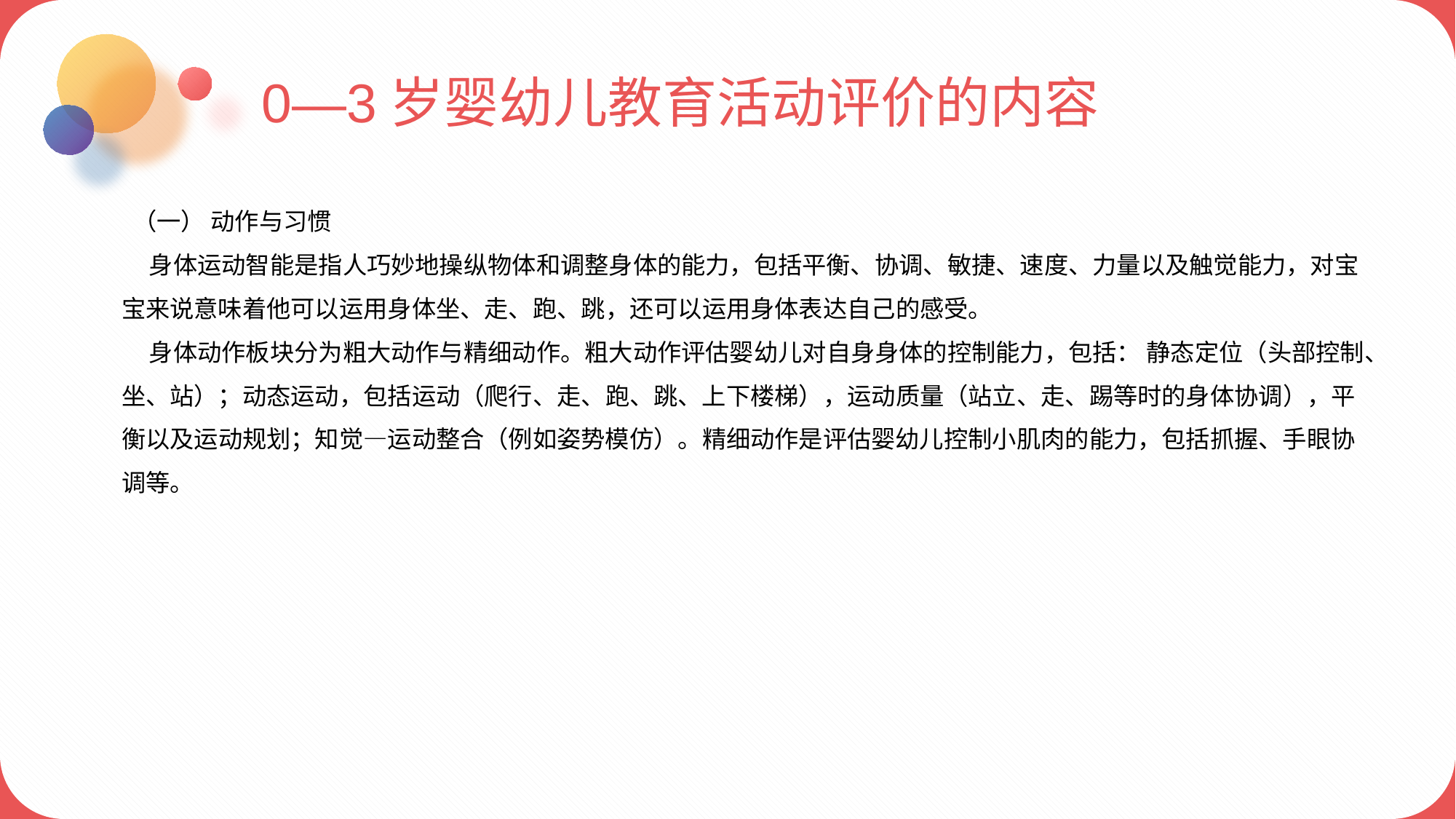

0—3岁婴幼儿教育活动评价的内容
 （一） 动作与习惯
    身体运动智能是指人巧妙地操纵物体和调整身体的能力，包括平衡、协调、敏捷、速度、力量以及触觉能力，对宝宝来说意味着他可以运用身体坐、走、跑、跳，还可以运用身体表达自己的感受。
    身体动作板块分为粗大动作与精细动作。粗大动作评估婴幼儿对自身身体的控制能力，包括： 静态定位（头部控制、坐、站）；动态运动，包括运动（爬行、走、跑、跳、上下楼梯），运动质量（站立、走、踢等时的身体协调），平衡以及运动规划；知觉—运动整合（例如姿势模仿）。精细动作是评估婴幼儿控制小肌肉的能力，包括抓握、手眼协调等。